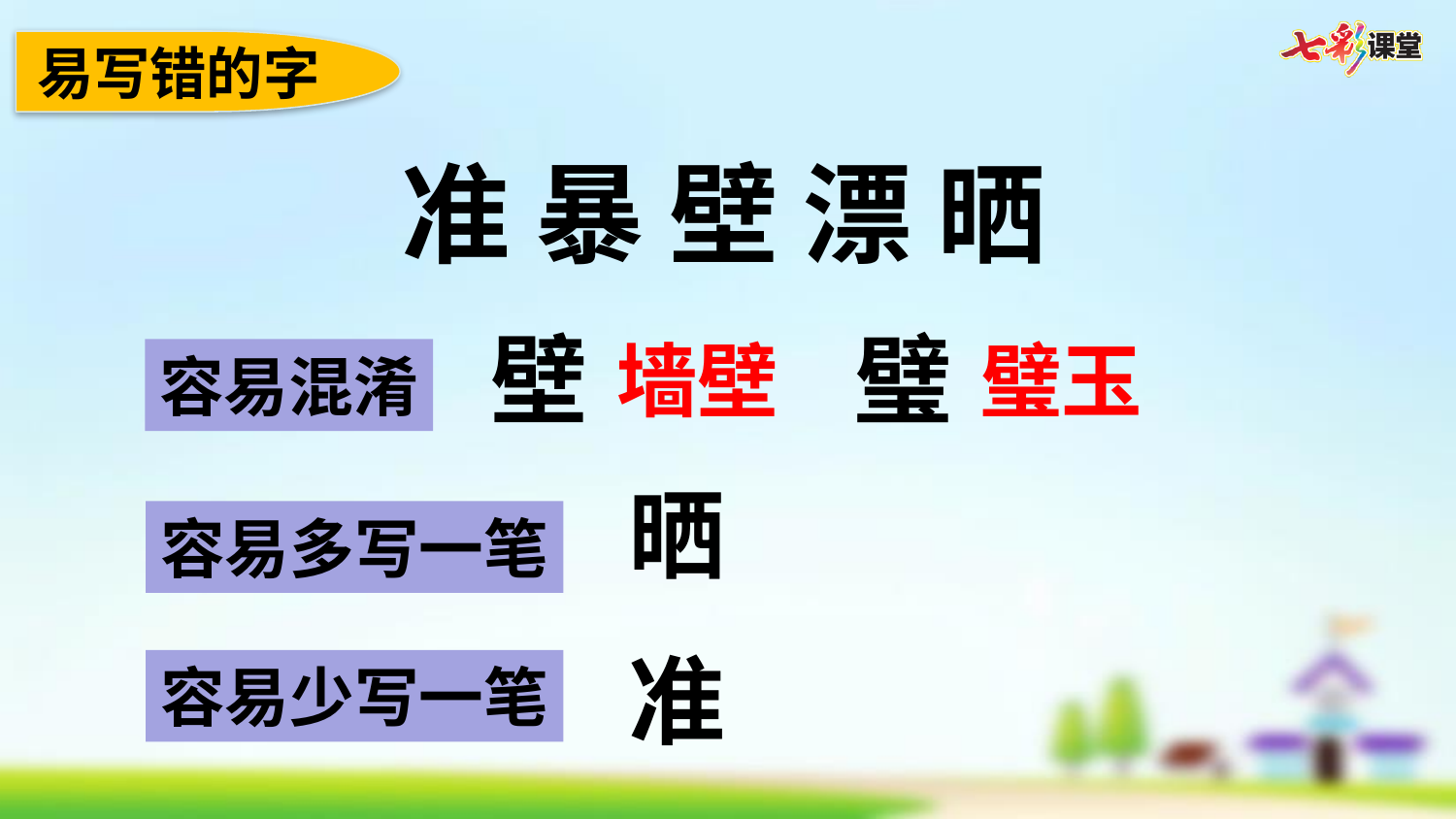

易写错的字
准 暴 壁 漂 晒
壁
璧
墙壁
璧玉
容易混淆
晒
容易多写一笔
准
容易少写一笔